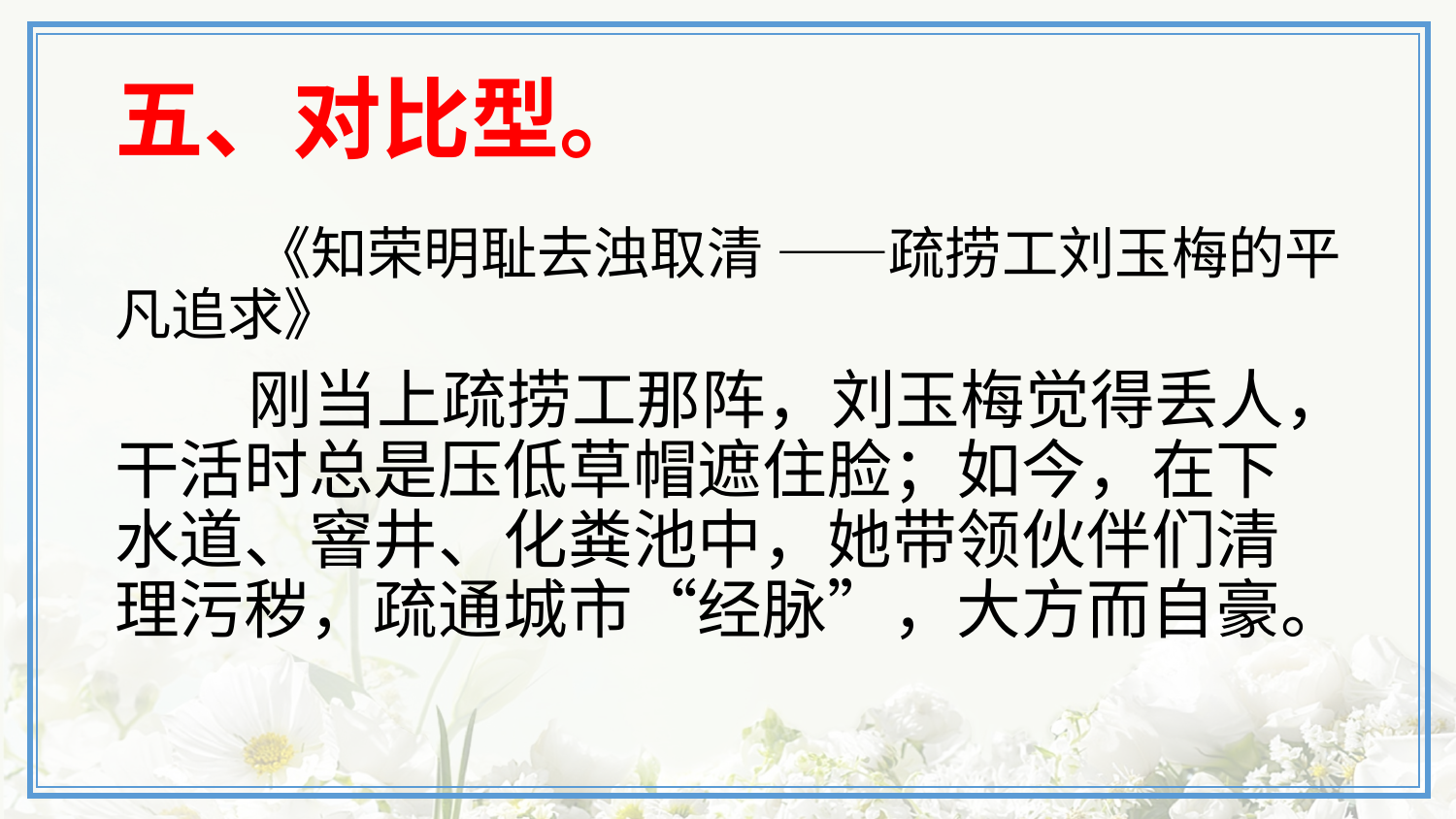

# 五、对比型。
          《知荣明耻去浊取清 ——疏捞工刘玉梅的平凡追求》
     　刚当上疏捞工那阵，刘玉梅觉得丢人，干活时总是压低草帽遮住脸；如今，在下水道、窨井、化粪池中，她带领伙伴们清理污秽，疏通城市“经脉”，大方而自豪。